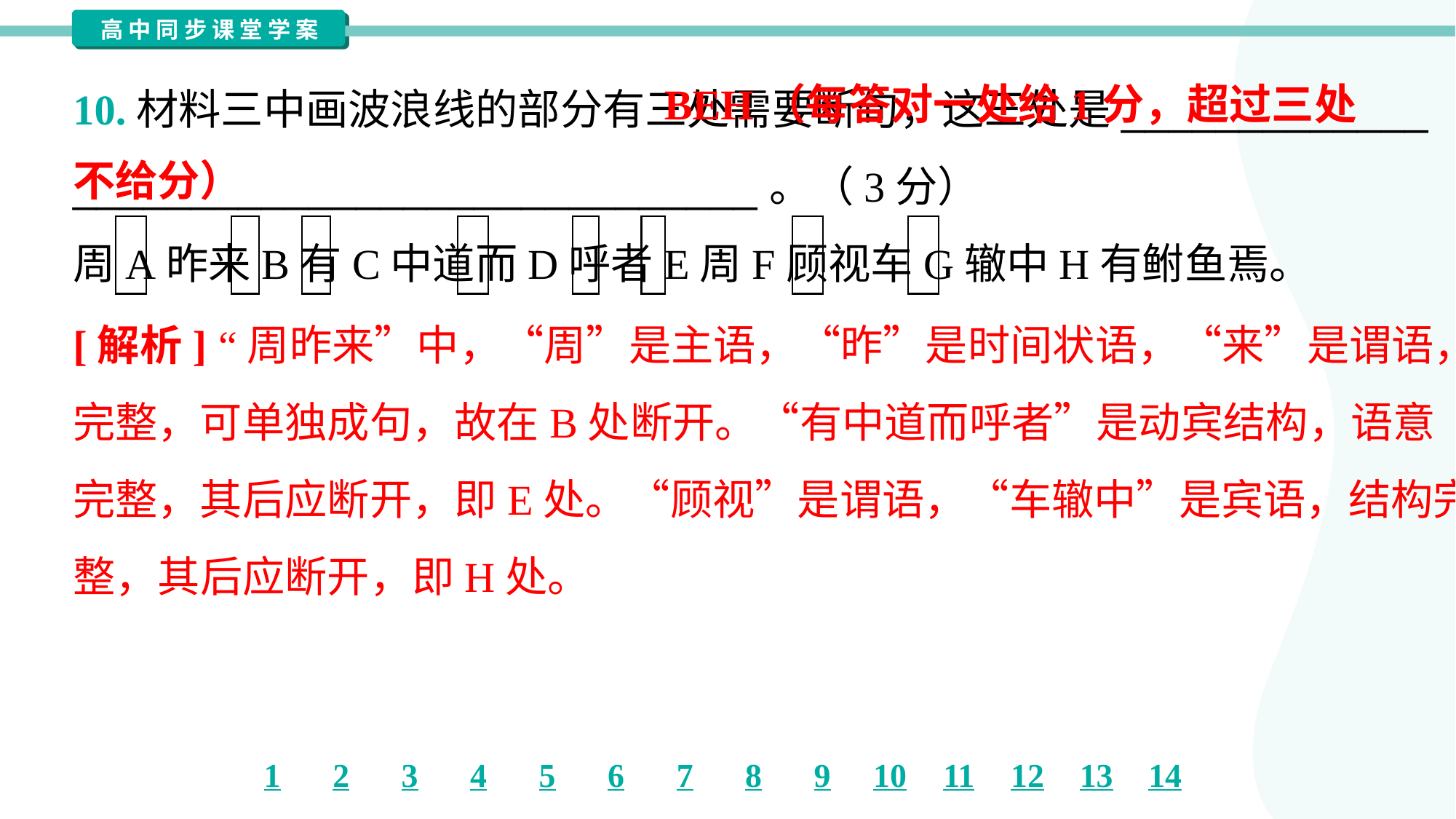

BEH（每答对一处给1分，超过三处不给分）
10.材料三中画波浪线的部分有三处需要断句，这三处是_____________
_____________________________。（3分）
周A昨来B有C中道而D呼者E周F顾视车G辙中H有鲋鱼焉。

[解析] “周昨来”中，“周”是主语，“昨”是时间状语，“来”是谓语，语意
完整，可单独成句，故在B处断开。“有中道而呼者”是动宾结构，语意
完整，其后应断开，即E处。“顾视”是谓语，“车辙中”是宾语，结构完
整，其后应断开，即H处。